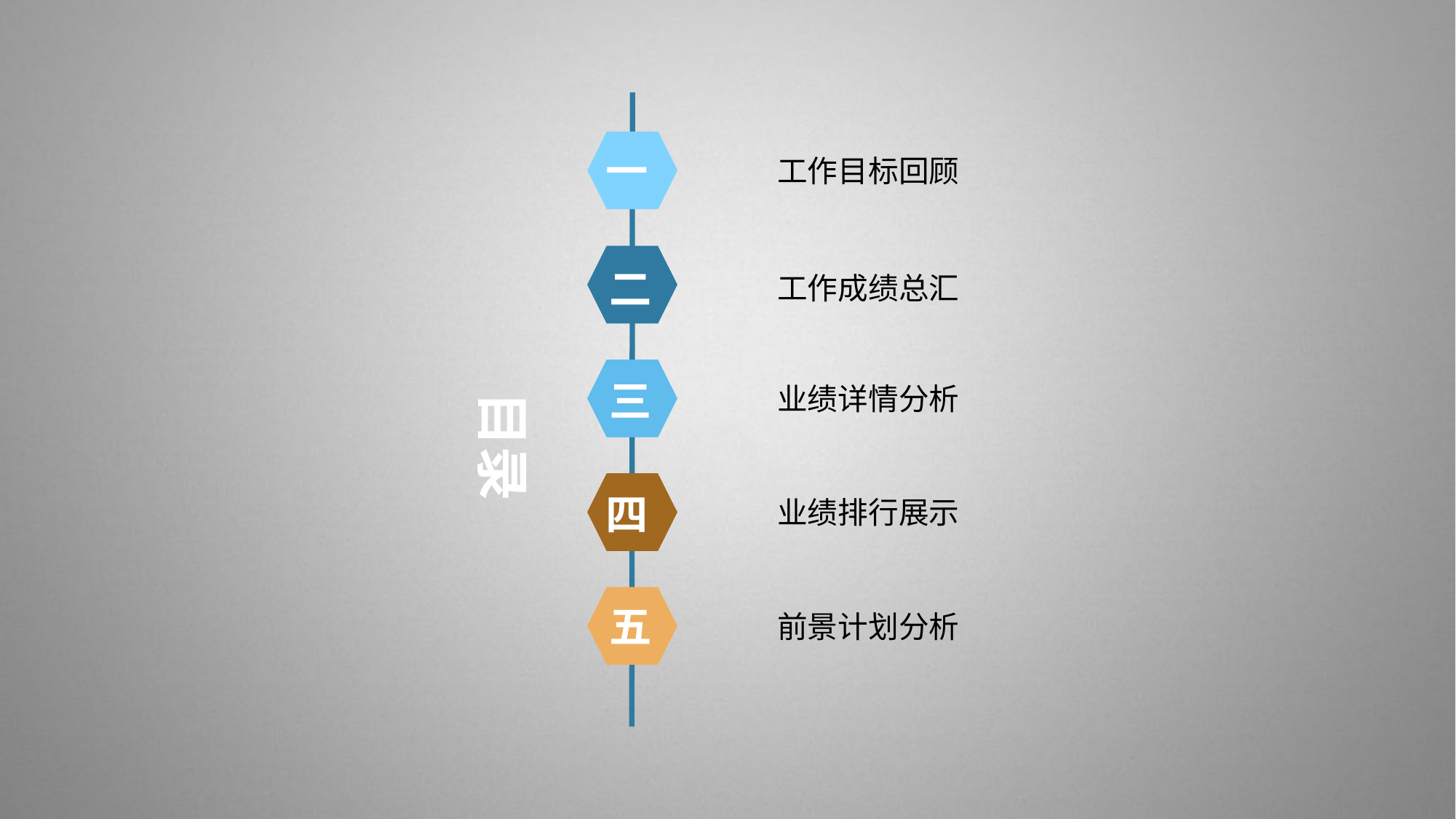

一

二

三
目录

四

五
工作目标回顾
工作成绩总汇
业绩详情分析
业绩排行展示
前景计划分析